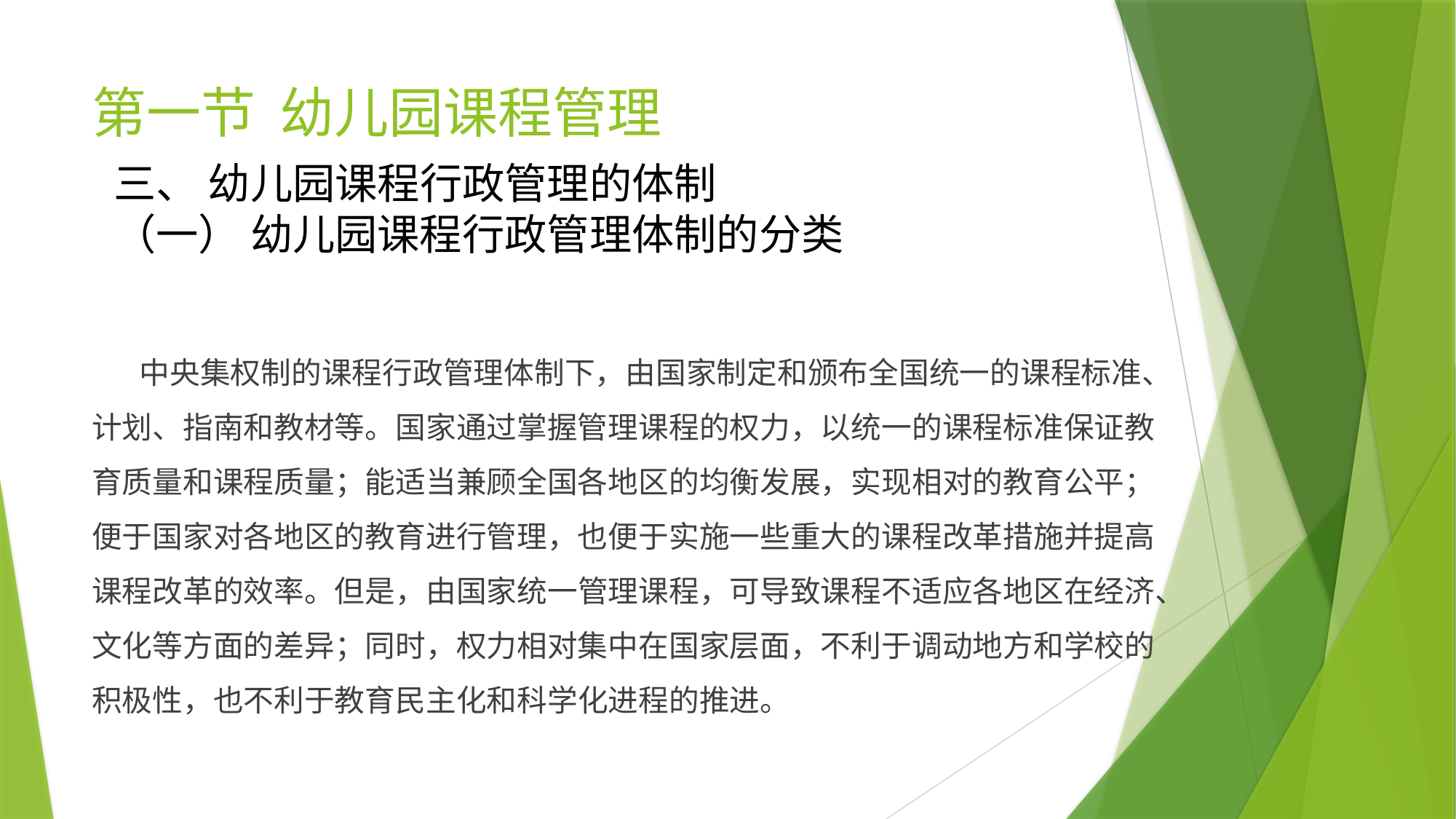

# 第一节  幼儿园课程管理
三、 幼儿园课程行政管理的体制
（一） 幼儿园课程行政管理体制的分类
      中央集权制的课程行政管理体制下，由国家制定和颁布全国统一的课程标准、计划、指南和教材等。国家通过掌握管理课程的权力，以统一的课程标准保证教育质量和课程质量；能适当兼顾全国各地区的均衡发展，实现相对的教育公平；便于国家对各地区的教育进行管理，也便于实施一些重大的课程改革措施并提高课程改革的效率。但是，由国家统一管理课程，可导致课程不适应各地区在经济、文化等方面的差异；同时，权力相对集中在国家层面，不利于调动地方和学校的积极性，也不利于教育民主化和科学化进程的推进。